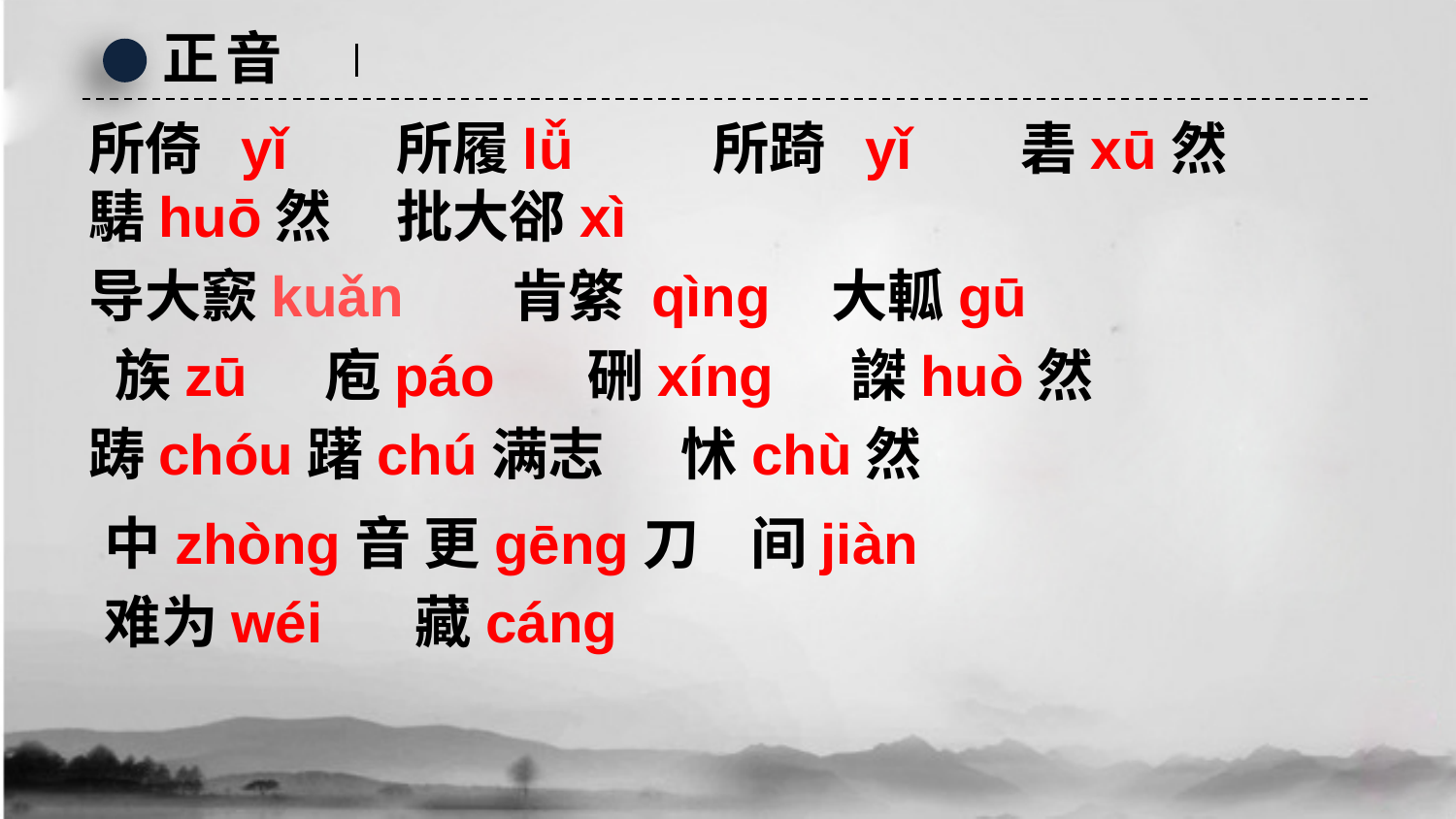

正音

所倚  yǐ      所履lǚ        所踦  yǐ      砉xū然       騞huō然     批大郤xì
导大窾kuǎn      肯綮 qìng   大軱gū
 族zū    庖páo     硎xíng    謋huò然
踌chóu躇chú满志      怵chù然

中zhòng音 更gēng刀    间jiàn
难为wéi     藏cáng